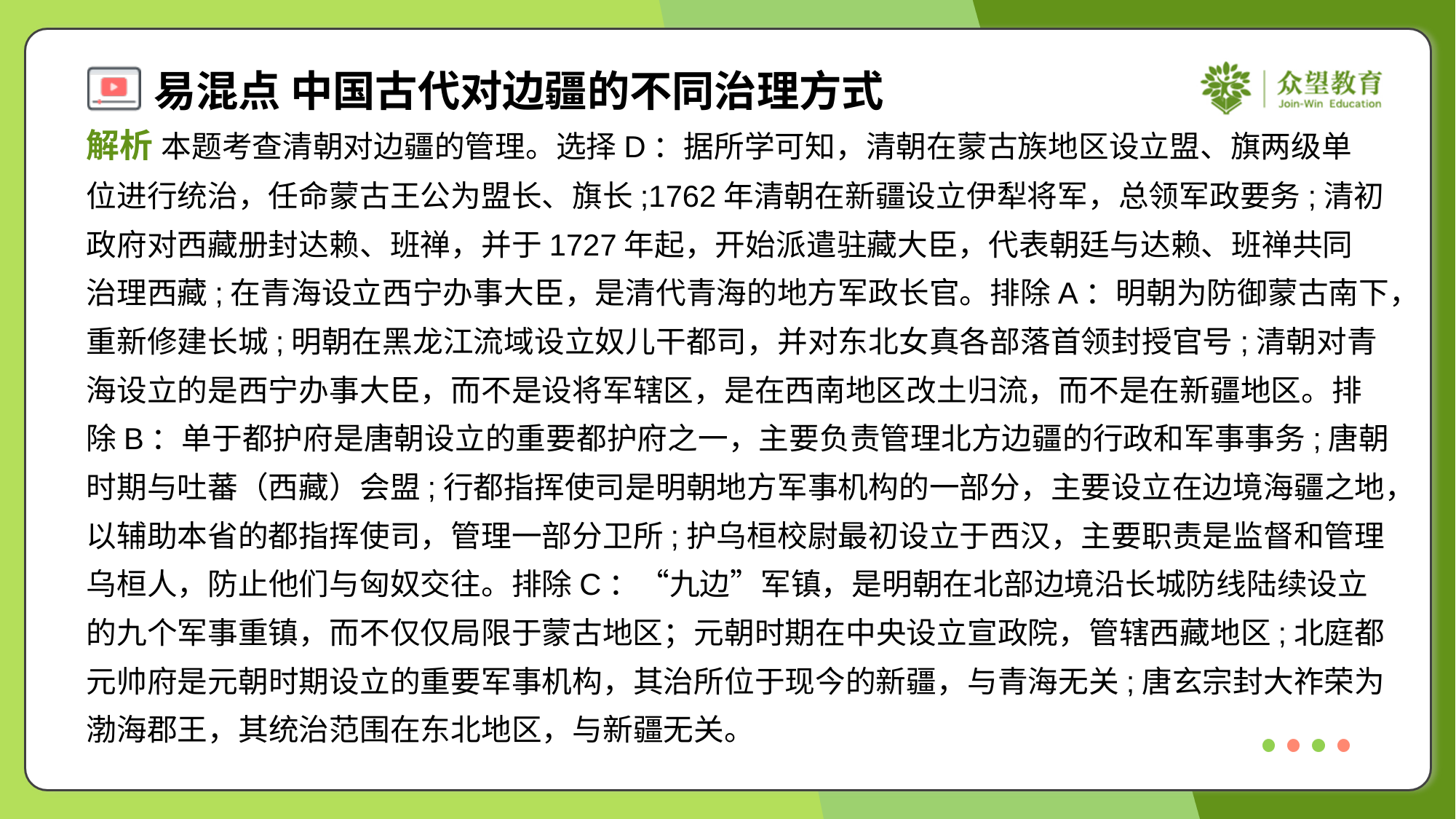

解析 本题考查清朝对边疆的管理。选择D：据所学可知，清朝在蒙古族地区设立盟、旗两级单
位进行统治，任命蒙古王公为盟长、旗长;1762年清朝在新疆设立伊犁将军，总领军政要务;清初
政府对西藏册封达赖、班禅，并于1727年起，开始派遣驻藏大臣，代表朝廷与达赖、班禅共同
治理西藏;在青海设立西宁办事大臣，是清代青海的地方军政长官。排除A：明朝为防御蒙古南下，
重新修建长城;明朝在黑龙江流域设立奴儿干都司，并对东北女真各部落首领封授官号;清朝对青
海设立的是西宁办事大臣，而不是设将军辖区，是在西南地区改土归流，而不是在新疆地区。排
除B：单于都护府是唐朝设立的重要都护府之一，主要负责管理北方边疆的行政和军事事务;唐朝
时期与吐蕃（西藏）会盟;行都指挥使司是明朝地方军事机构的一部分，主要设立在边境海疆之地，
以辅助本省的都指挥使司，管理一部分卫所;护乌桓校尉最初设立于西汉，主要职责是监督和管理
乌桓人，防止他们与匈奴交往。排除C：“九边”军镇，是明朝在北部边境沿长城防线陆续设立
的九个军事重镇，而不仅仅局限于蒙古地区；元朝时期在中央设立宣政院，管辖西藏地区;北庭都
元帅府是元朝时期设立的重要军事机构，其治所位于现今的新疆，与青海无关;唐玄宗封大祚荣为
渤海郡王，其统治范围在东北地区，与新疆无关。